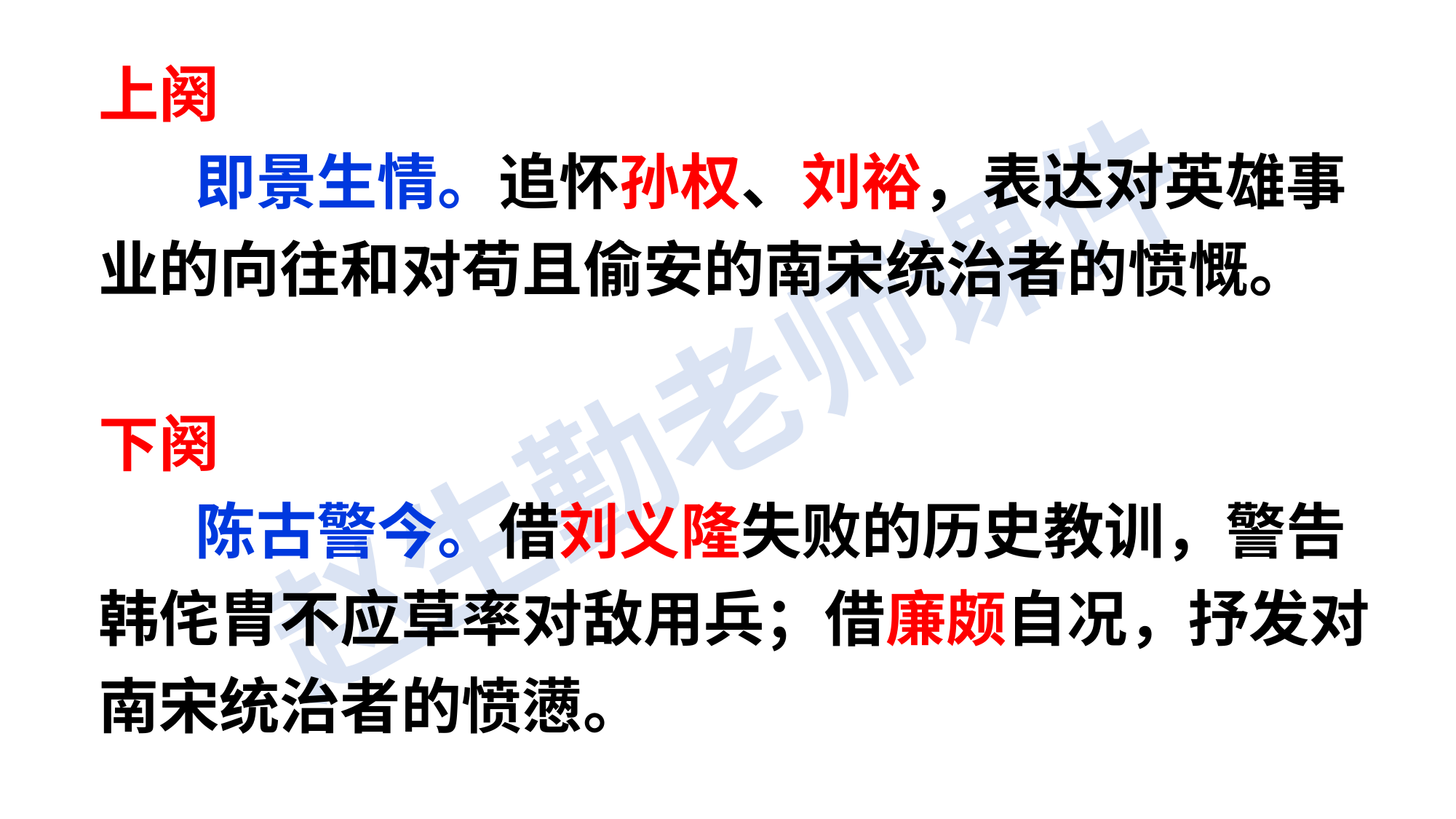

上阕
      即景生情。追怀孙权、刘裕，表达对英雄事业的向往和对苟且偷安的南宋统治者的愤慨。
下阕
      陈古警今。借刘义隆失败的历史教训，警告韩侘胄不应草率对敌用兵；借廉颇自况，抒发对南宋统治者的愤懑。